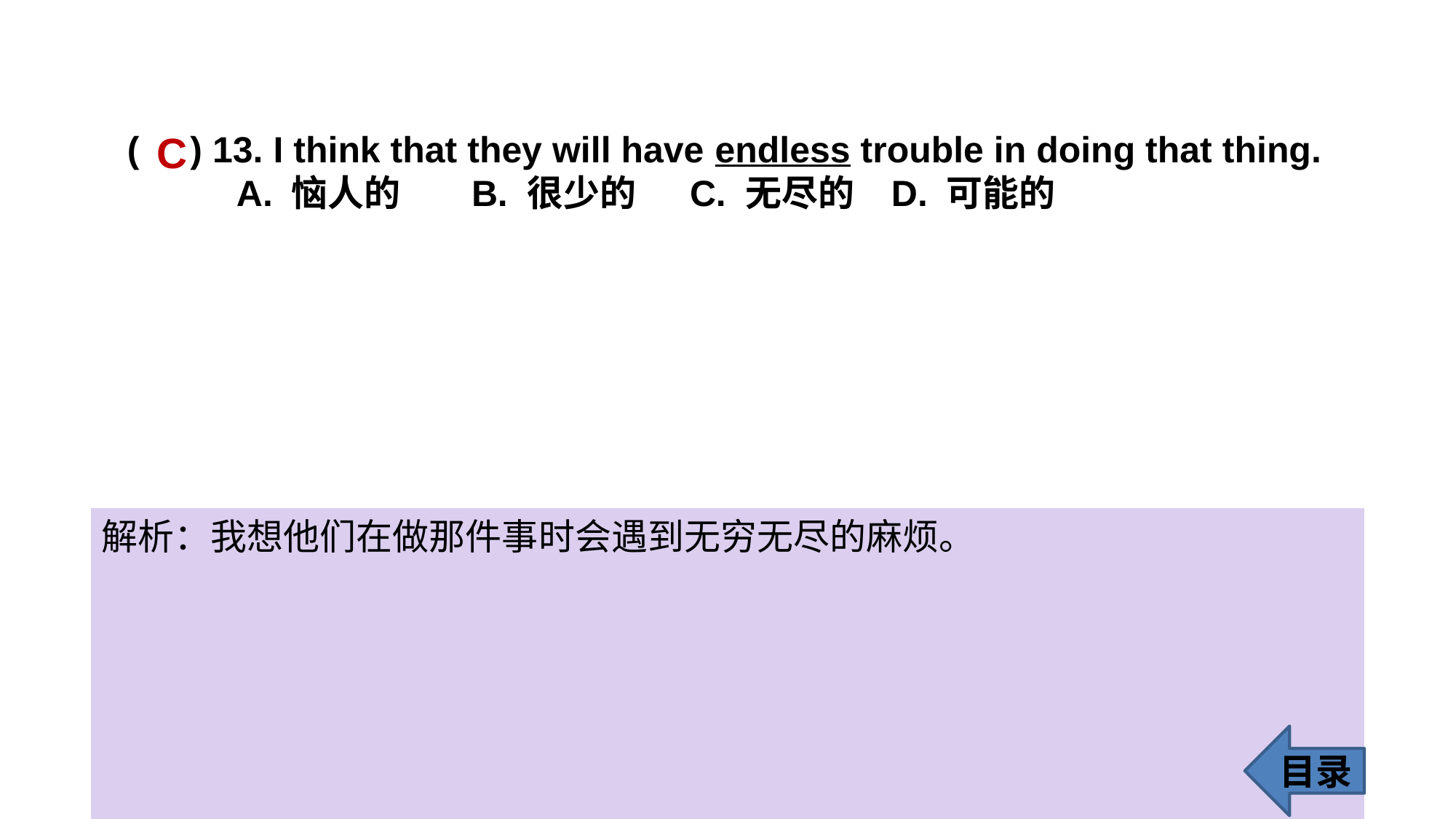

C
(     ) 13. I think that they will have endless trouble in doing that thing.
	A. 恼人的	 B. 很少的	 C. 无尽的 	D. 可能的
解析：我想他们在做那件事时会遇到无穷无尽的麻烦。

目录
19